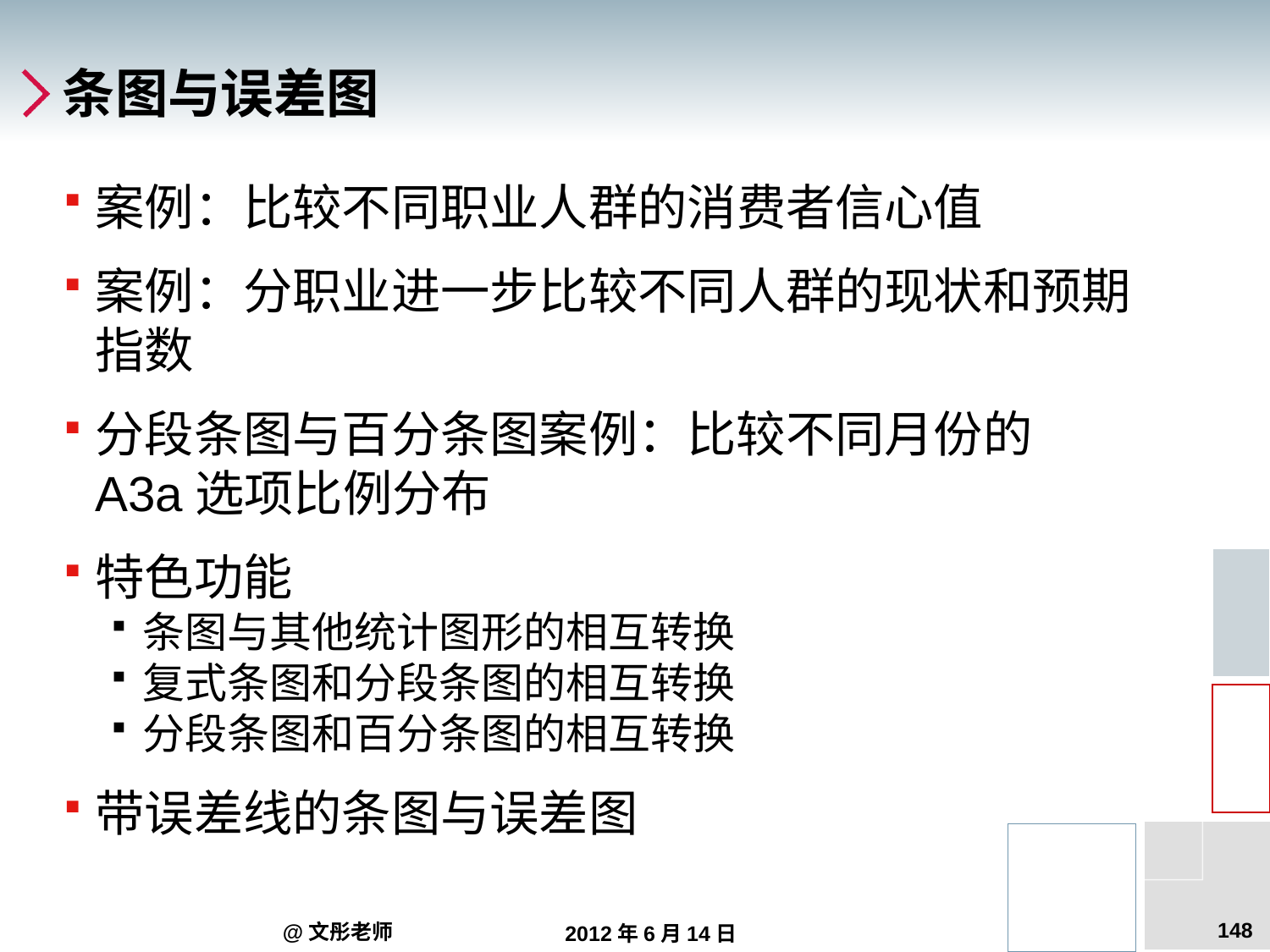

# 条图与误差图
案例：比较不同职业人群的消费者信心值
案例：分职业进一步比较不同人群的现状和预期指数
分段条图与百分条图案例：比较不同月份的A3a选项比例分布
特色功能
条图与其他统计图形的相互转换
复式条图和分段条图的相互转换
分段条图和百分条图的相互转换
带误差线的条图与误差图
148
@文彤老师

2012年6月14日